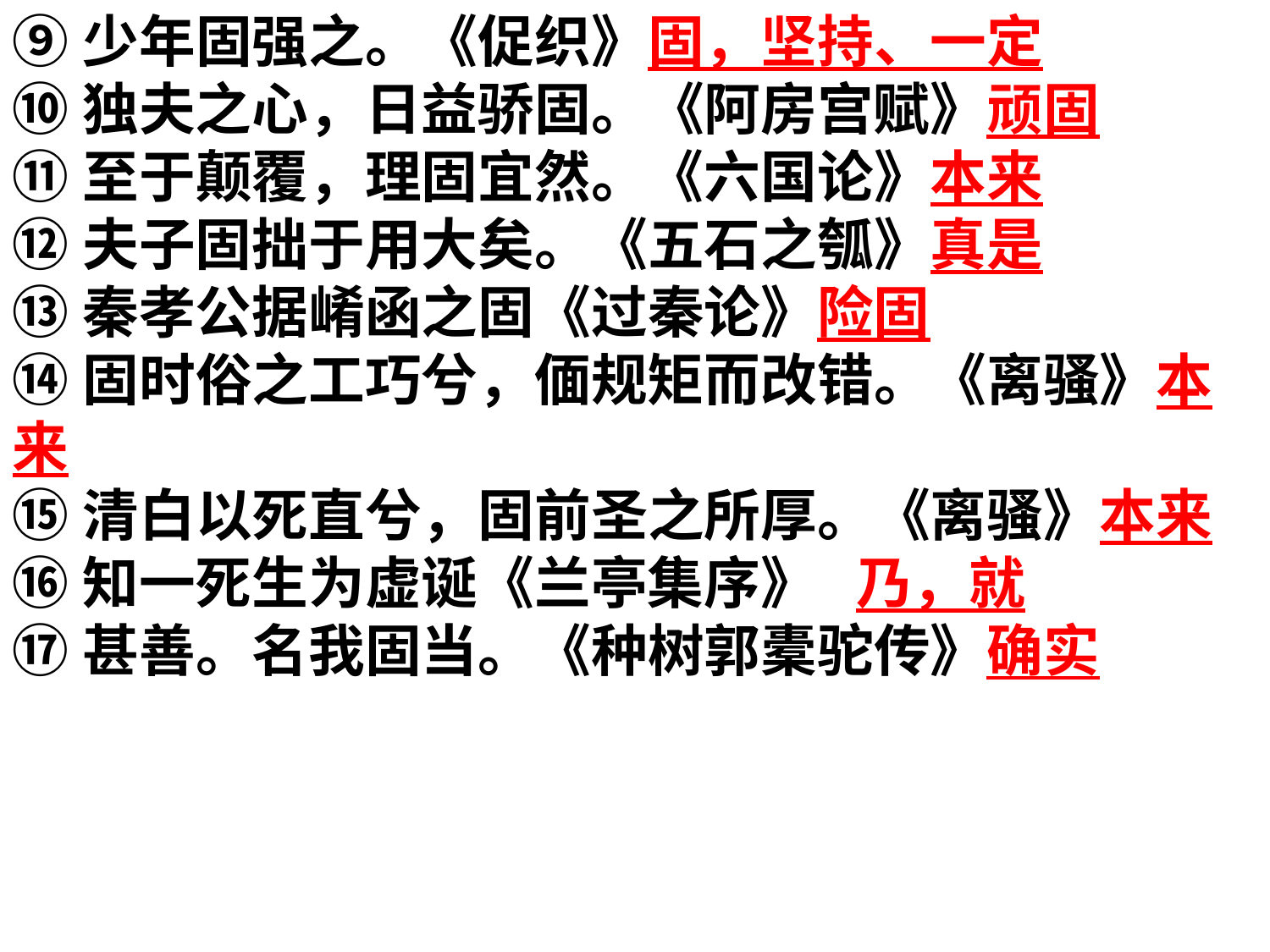

⑨少年固强之。《促织》固，坚持、一定
⑩独夫之心，日益骄固。《阿房宫赋》顽固
⑪至于颠覆，理固宜然。《六国论》本来
⑫夫子固拙于用大矣。《五石之瓠》真是
⑬秦孝公据崤函之固《过秦论》险固
⑭固时俗之工巧兮，偭规矩而改错。《离骚》本来
⑮清白以死直兮，固前圣之所厚。《离骚》本来
⑯知一死生为虚诞《兰亭集序》   乃，就
⑰甚善。名我固当。《种树郭橐驼传》确实